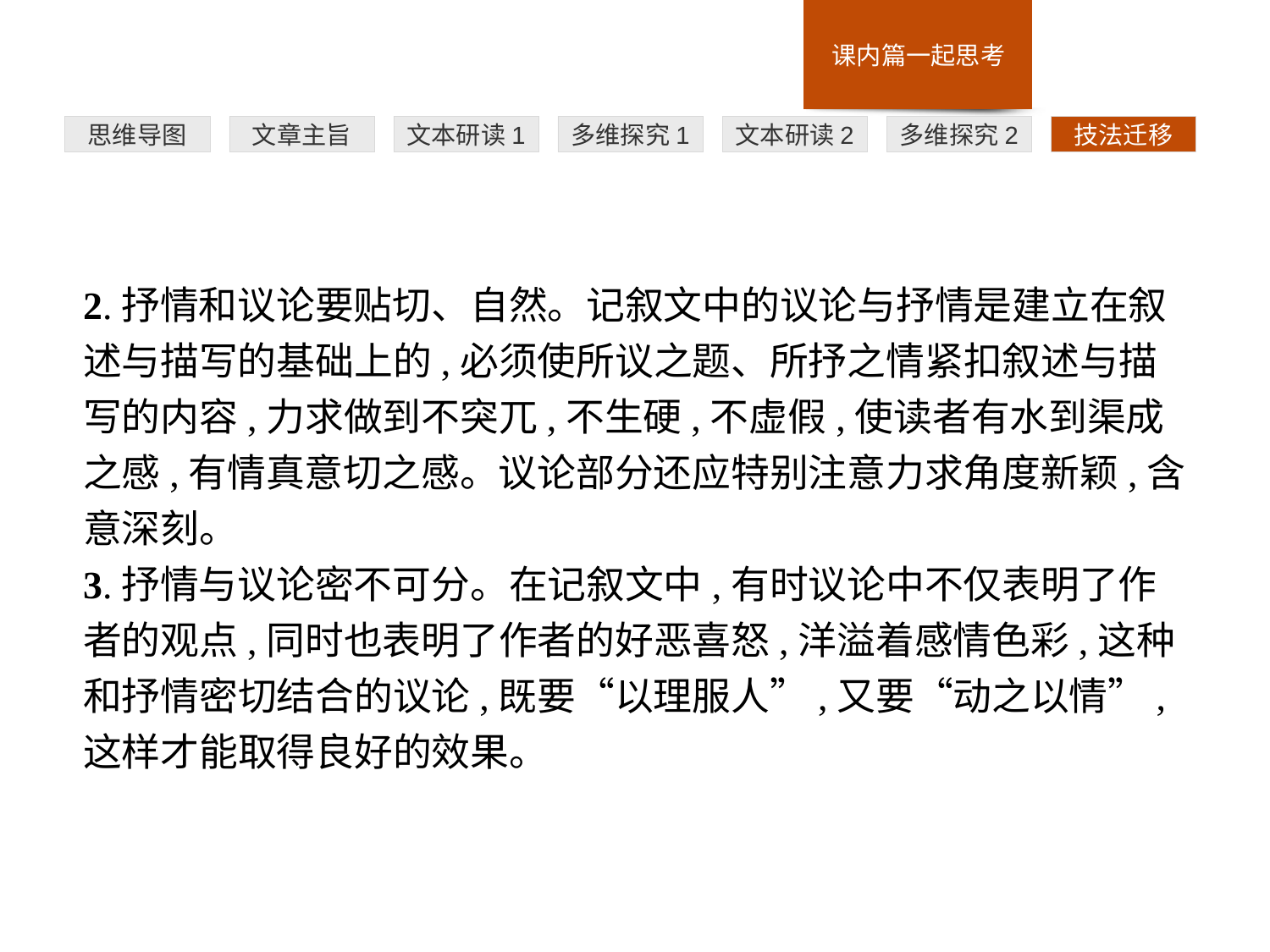

多维探究1
思维导图
文章主旨
文本研读1
文本研读2
多维探究2
技法迁移
2.抒情和议论要贴切、自然。记叙文中的议论与抒情是建立在叙述与描写的基础上的,必须使所议之题、所抒之情紧扣叙述与描写的内容,力求做到不突兀,不生硬,不虚假,使读者有水到渠成之感,有情真意切之感。议论部分还应特别注意力求角度新颖,含意深刻。
3.抒情与议论密不可分。在记叙文中,有时议论中不仅表明了作者的观点,同时也表明了作者的好恶喜怒,洋溢着感情色彩,这种和抒情密切结合的议论,既要“以理服人”,又要“动之以情”,这样才能取得良好的效果。